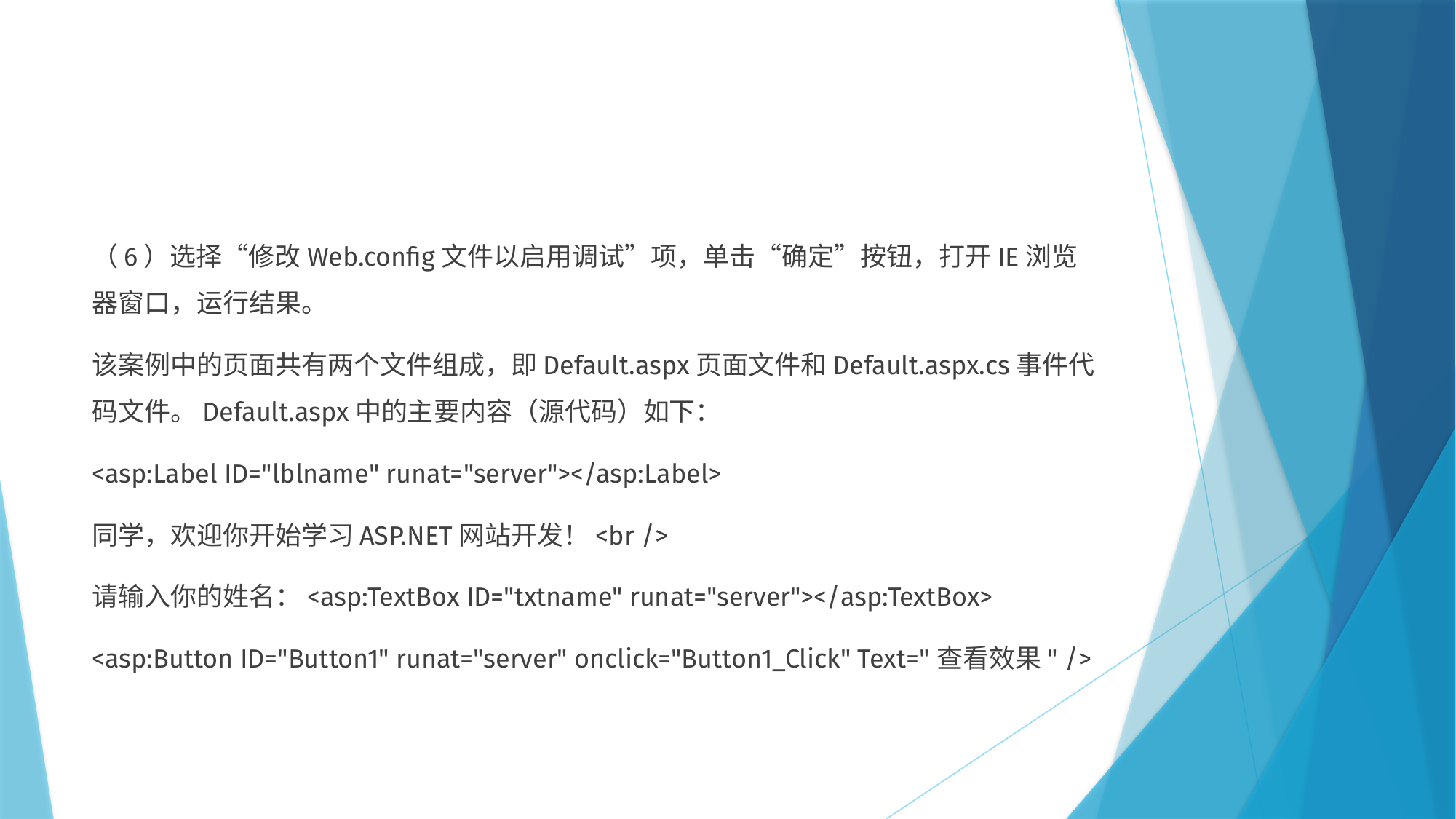

#
（6）选择“修改Web.config文件以启用调试”项，单击“确定”按钮，打开IE浏览器窗口，运行结果。
该案例中的页面共有两个文件组成，即Default.aspx页面文件和Default.aspx.cs事件代码文件。Default.aspx中的主要内容（源代码）如下：
<asp:Label ID="lblname" runat="server"></asp:Label>
同学，欢迎你开始学习ASP.NET网站开发！<br />
请输入你的姓名：<asp:TextBox ID="txtname" runat="server"></asp:TextBox>
<asp:Button ID="Button1" runat="server" onclick="Button1_Click" Text="查看效果" />